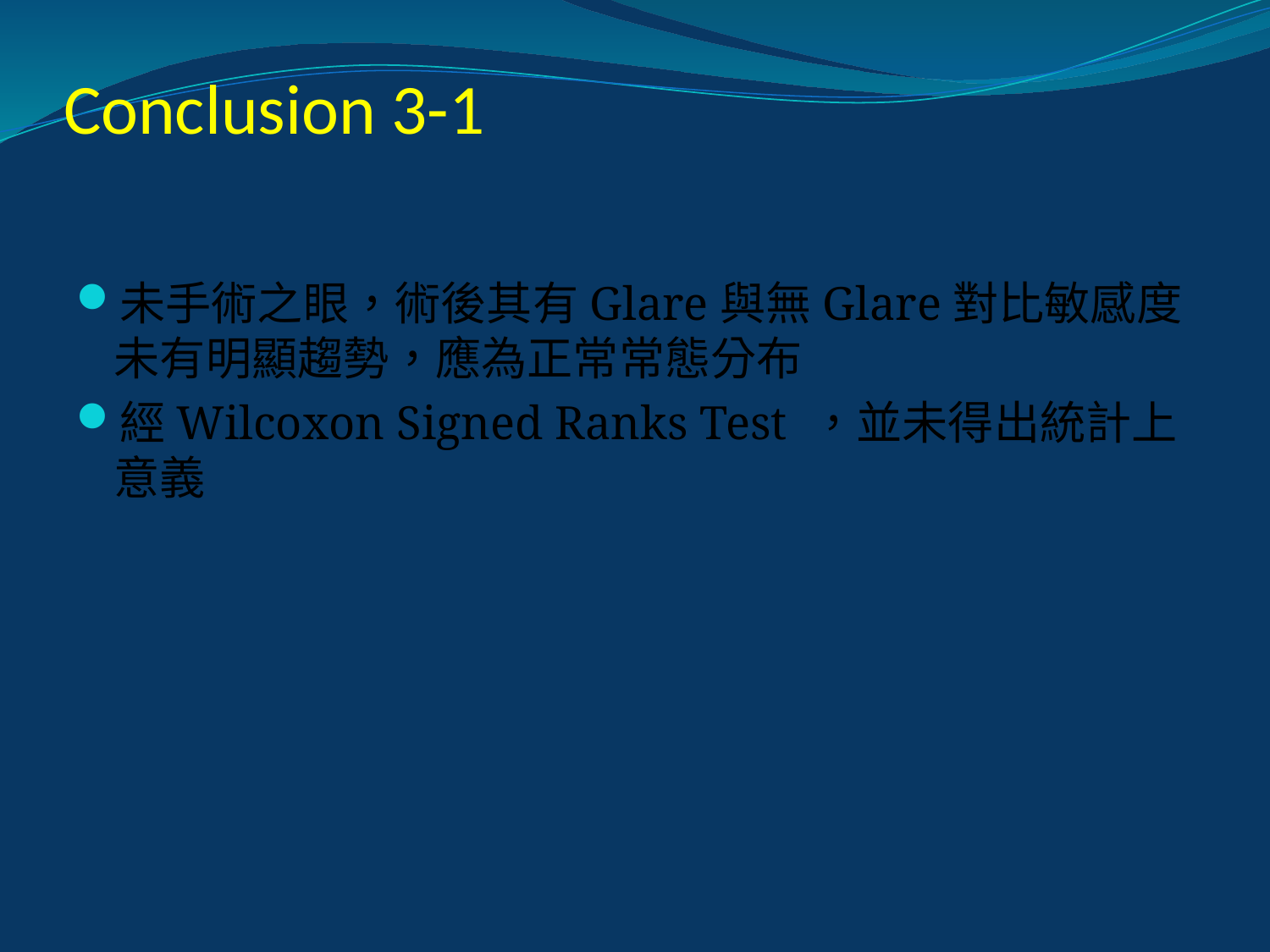

# Conclusion 3-1
未手術之眼，術後其有Glare與無Glare對比敏感度未有明顯趨勢，應為正常常態分布
經Wilcoxon Signed Ranks Test ，並未得出統計上意義